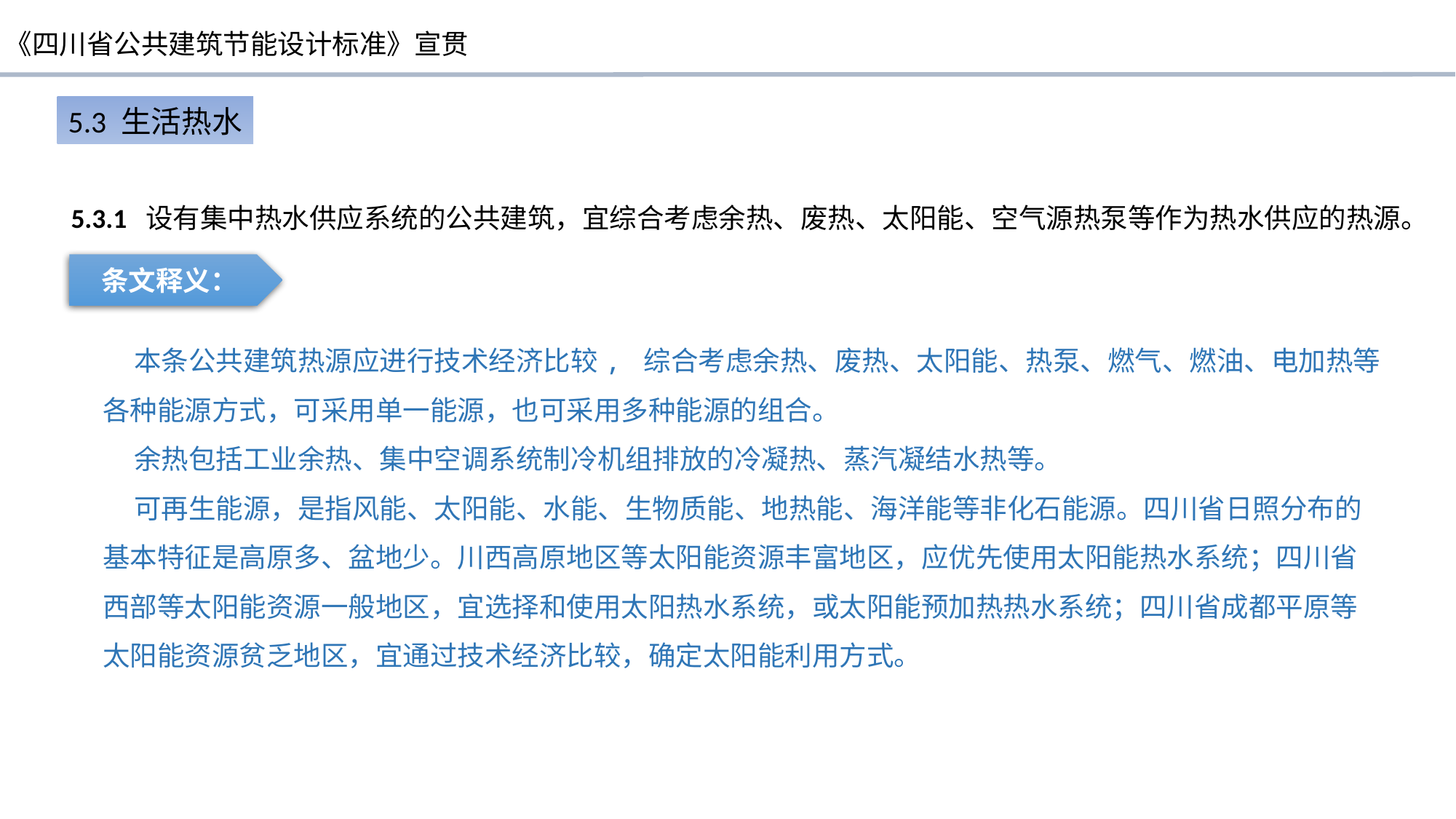

5.3 生活热水
5.3.1  设有集中热水供应系统的公共建筑，宜综合考虑余热、废热、太阳能、空气源热泵等作为热水供应的热源。
条文释义：
    本条公共建筑热源应进行技术经济比较, 综合考虑余热、废热、太阳能、热泵、燃气、燃油、电加热等各种能源方式，可采用单一能源，也可采用多种能源的组合。
    余热包括工业余热、集中空调系统制冷机组排放的冷凝热、蒸汽凝结水热等。
    可再生能源，是指风能、太阳能、水能、生物质能、地热能、海洋能等非化石能源。四川省日照分布的基本特征是高原多、盆地少。川西高原地区等太阳能资源丰富地区，应优先使用太阳能热水系统；四川省西部等太阳能资源一般地区，宜选择和使用太阳热水系统，或太阳能预加热热水系统；四川省成都平原等太阳能资源贫乏地区，宜通过技术经济比较，确定太阳能利用方式。